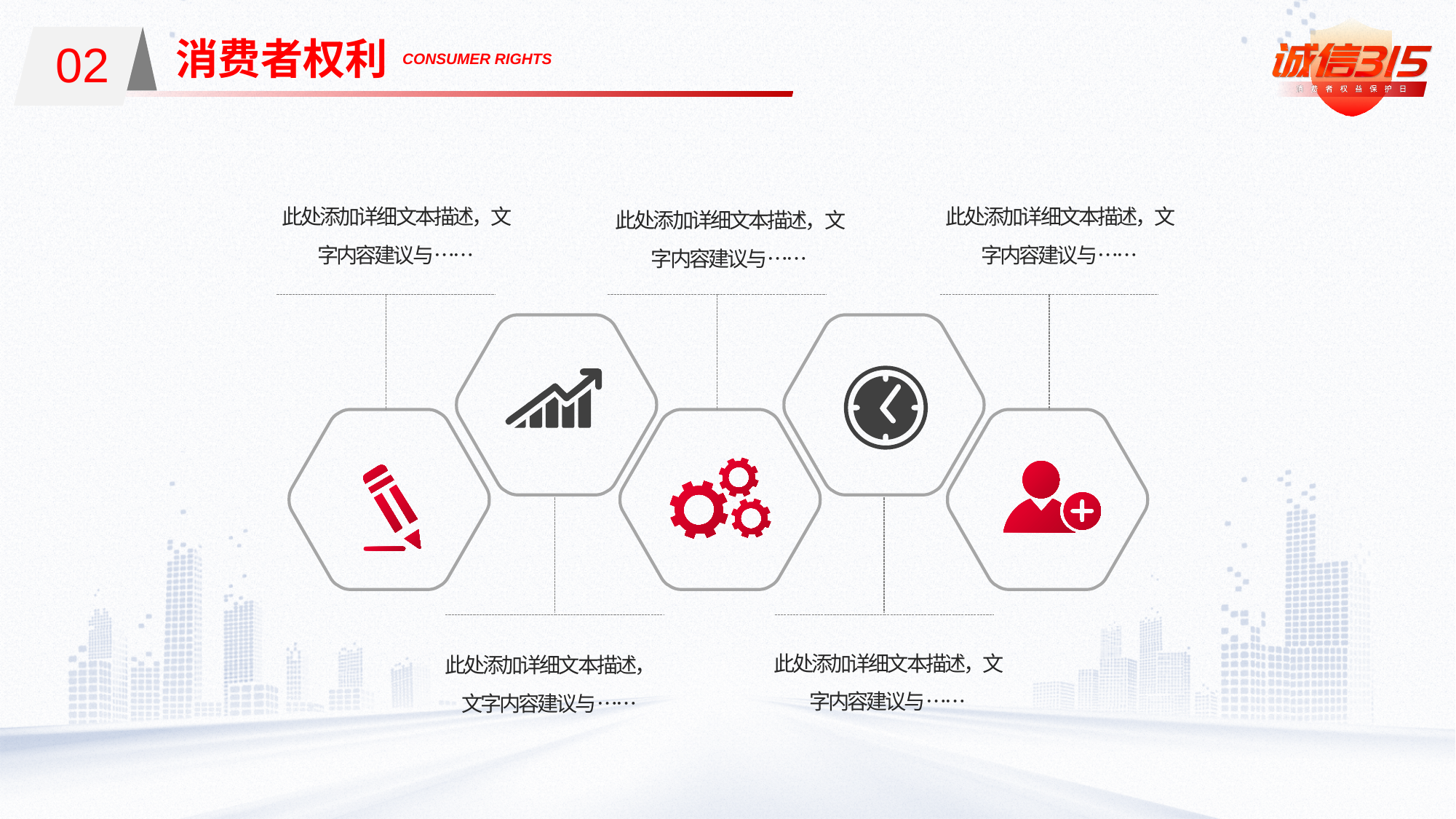

02
消费者权利
01
CONSUMER RIGHTS

此处添加详细文本描述，文字内容建议与……

此处添加详细文本描述，文字内容建议与……

此处添加详细文本描述，文字内容建议与……

此处添加详细文本描述，文字内容建议与……

此处添加详细文本描述，文字内容建议与……